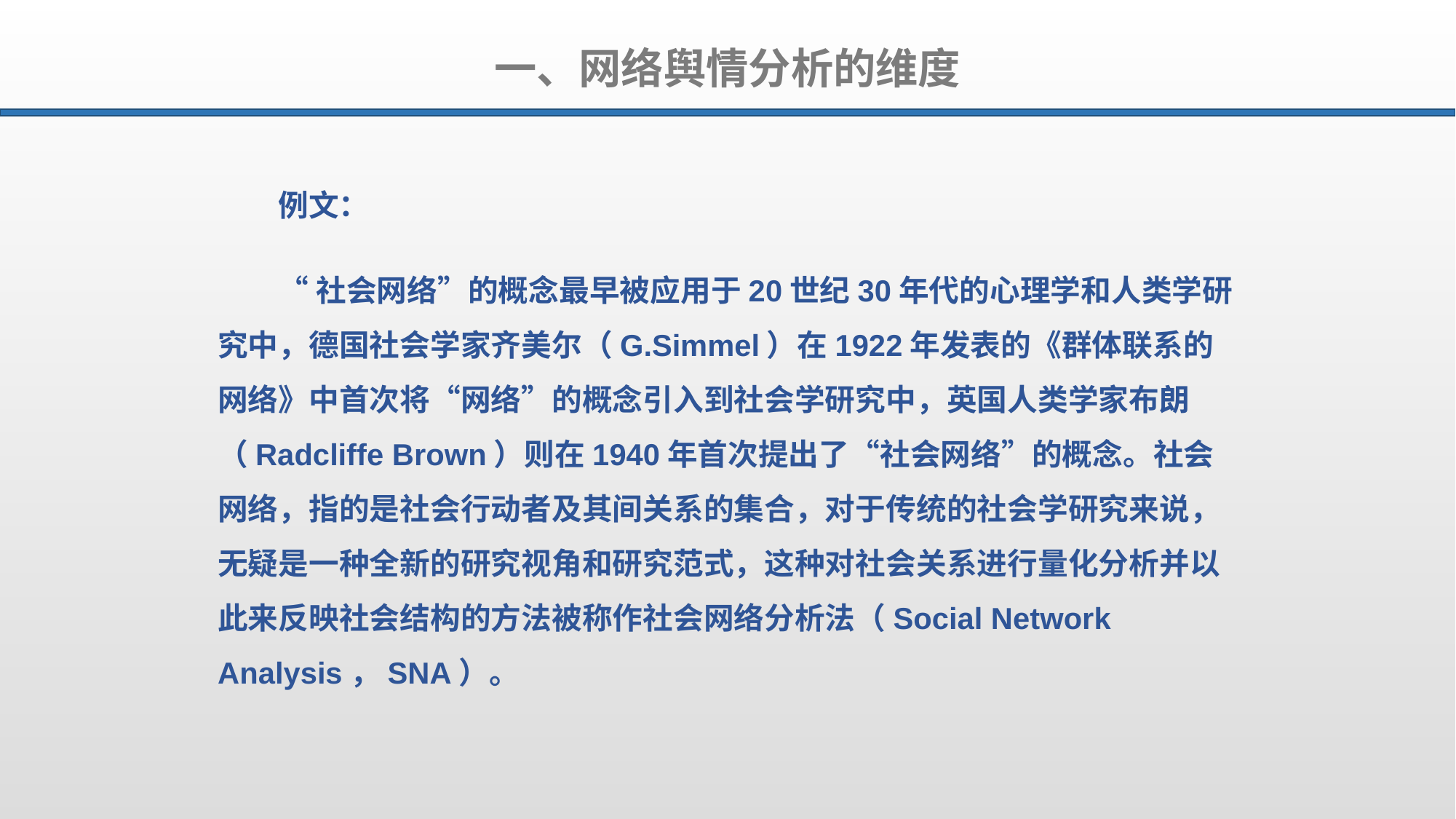

一、网络舆情分析的维度

例文：
“社会网络”的概念最早被应用于20世纪30年代的心理学和人类学研究中，德国社会学家齐美尔（G.Simmel）在1922年发表的《群体联系的网络》中首次将“网络”的概念引入到社会学研究中，英国人类学家布朗（Radcliffe Brown）则在1940年首次提出了“社会网络”的概念。社会网络，指的是社会行动者及其间关系的集合，对于传统的社会学研究来说，无疑是一种全新的研究视角和研究范式，这种对社会关系进行量化分析并以此来反映社会结构的方法被称作社会网络分析法（Social Network Analysis，SNA）。